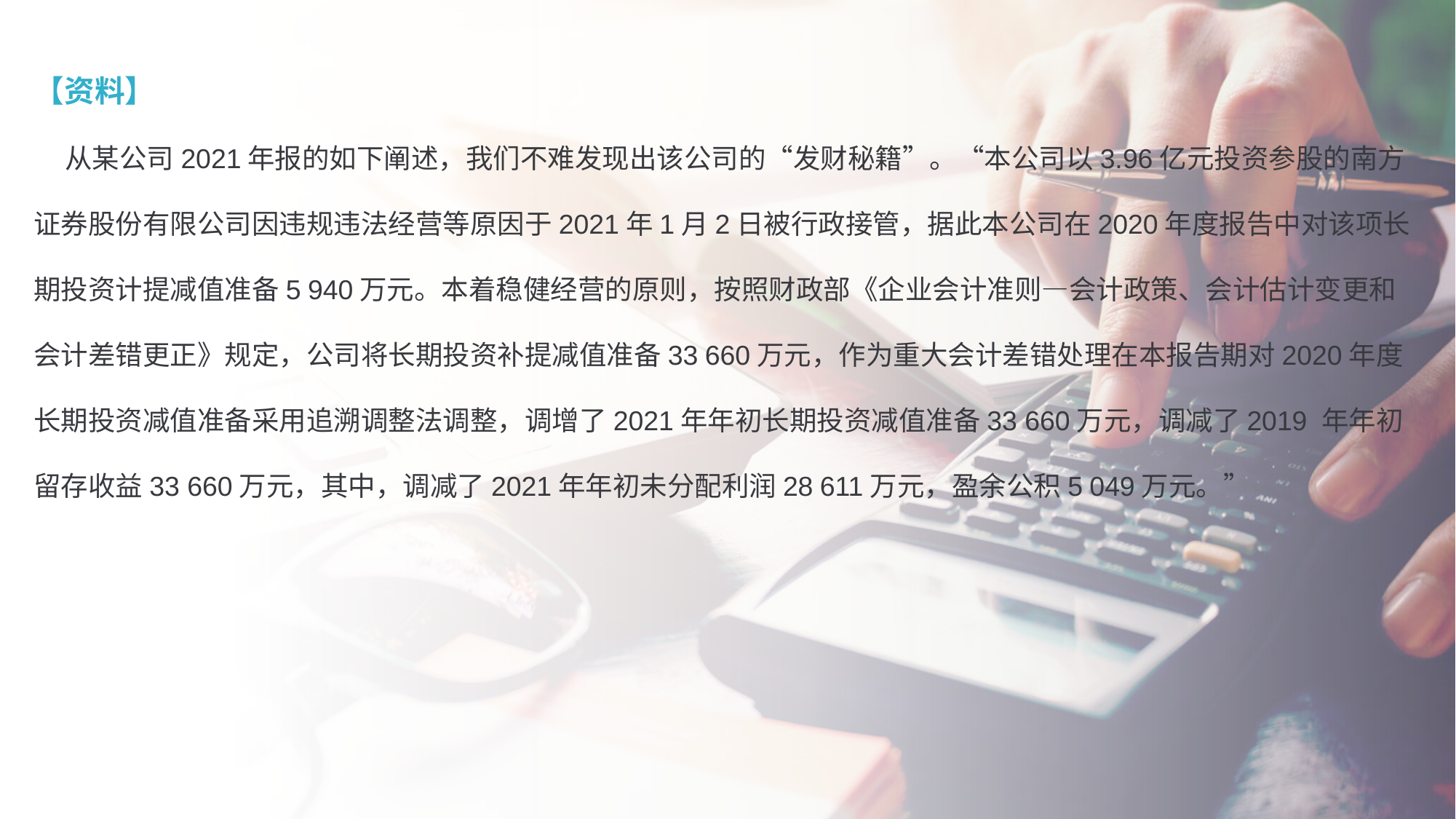

【资料】
    从某公司2021年报的如下阐述，我们不难发现出该公司的“发财秘籍”。“本公司以3.96亿元投资参股的南方证券股份有限公司因违规违法经营等原因于2021年1月2日被行政接管，据此本公司在2020年度报告中对该项长期投资计提减值准备5 940万元。本着稳健经营的原则，按照财政部《企业会计准则—会计政策、会计估计变更和会计差错更正》规定，公司将长期投资补提减值准备33 660万元，作为重大会计差错处理在本报告期对2020年度长期投资减值准备采用追溯调整法调整，调增了2021年年初长期投资减值准备33 660万元，调减了2019 年年初留存收益33 660万元，其中，调减了2021年年初未分配利润28 611万元，盈余公积5 049万元。”